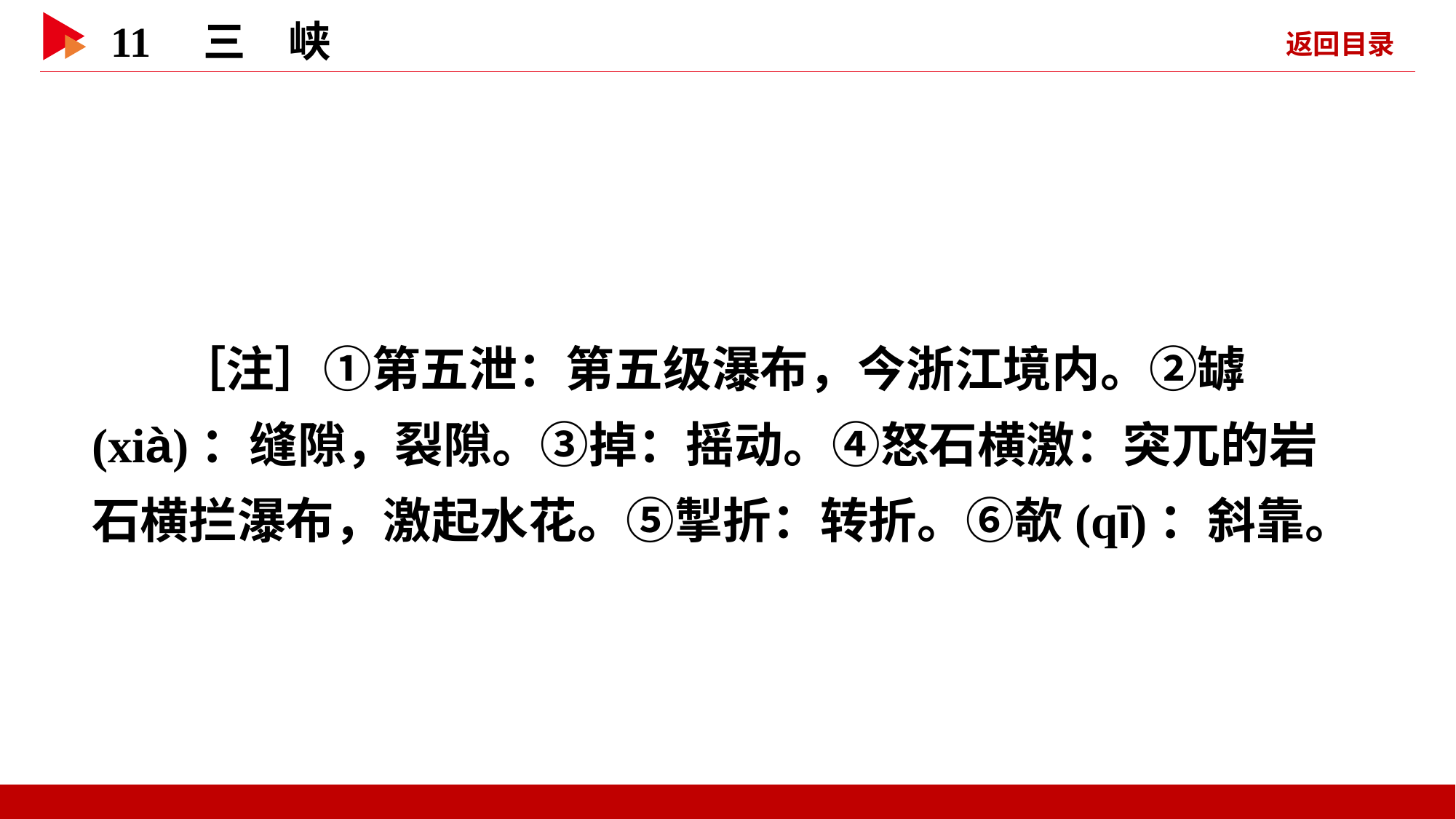

［注］①第五泄：第五级瀑布，今浙江境内。②罅(xià)：缝隙，裂隙。③掉：摇动。④怒石横激：突兀的岩石横拦瀑布，激起水花。⑤掣折：转折。⑥欹(qī)：斜靠。